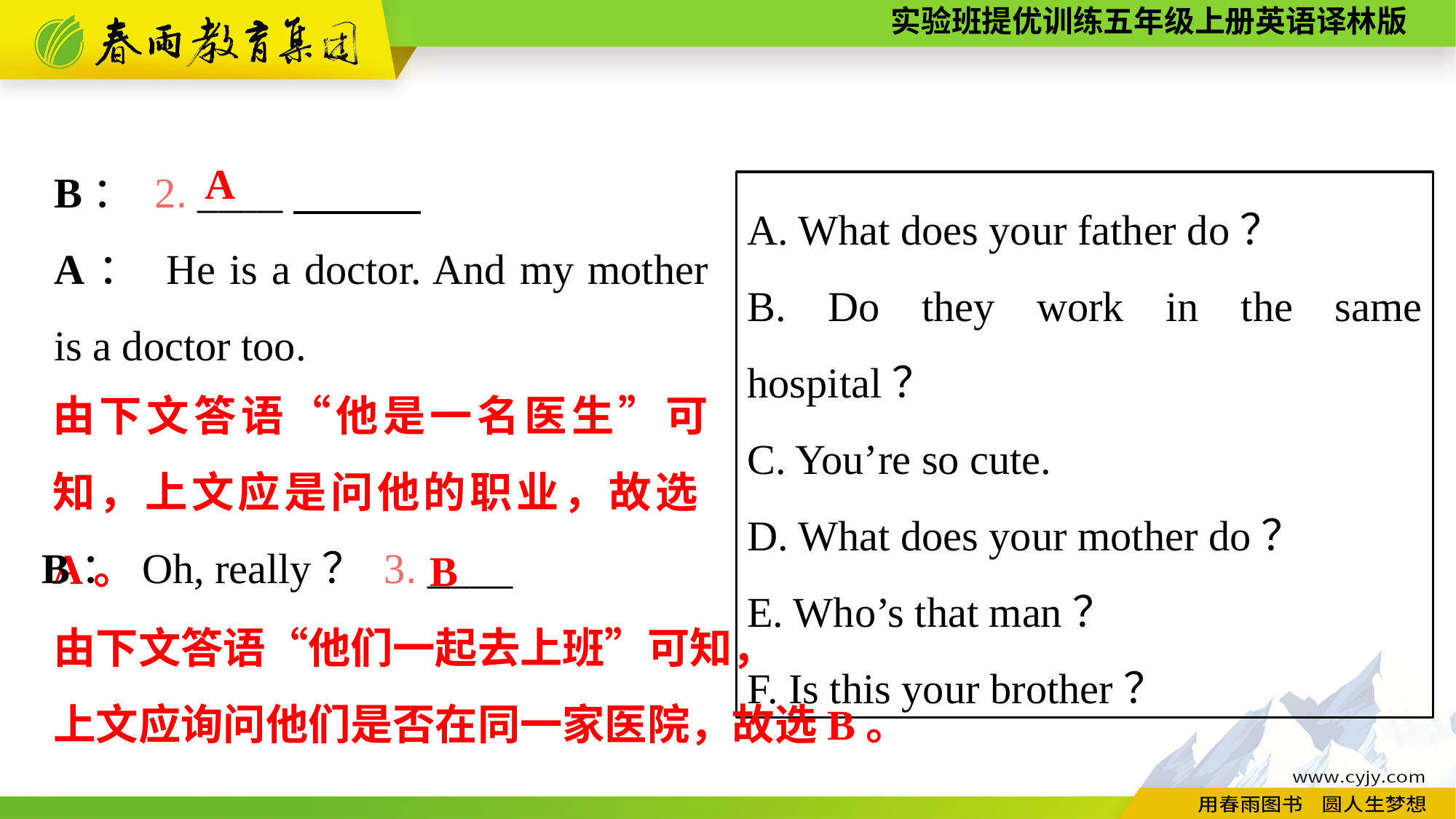

B： 2. ____
A： He is a doctor. And my mother is a doctor too.
A
A. What does your father do？
B. Do they work in the same hospital？
C. You’re so cute.
D. What does your mother do？
E. Who’s that man？
F. Is this your brother？
由下文答语“他是一名医生”可知，上文应是问他的职业，故选A。
B： Oh, really？ 3. ____
B
由下文答语“他们一起去上班”可知，
上文应询问他们是否在同一家医院，故选B。